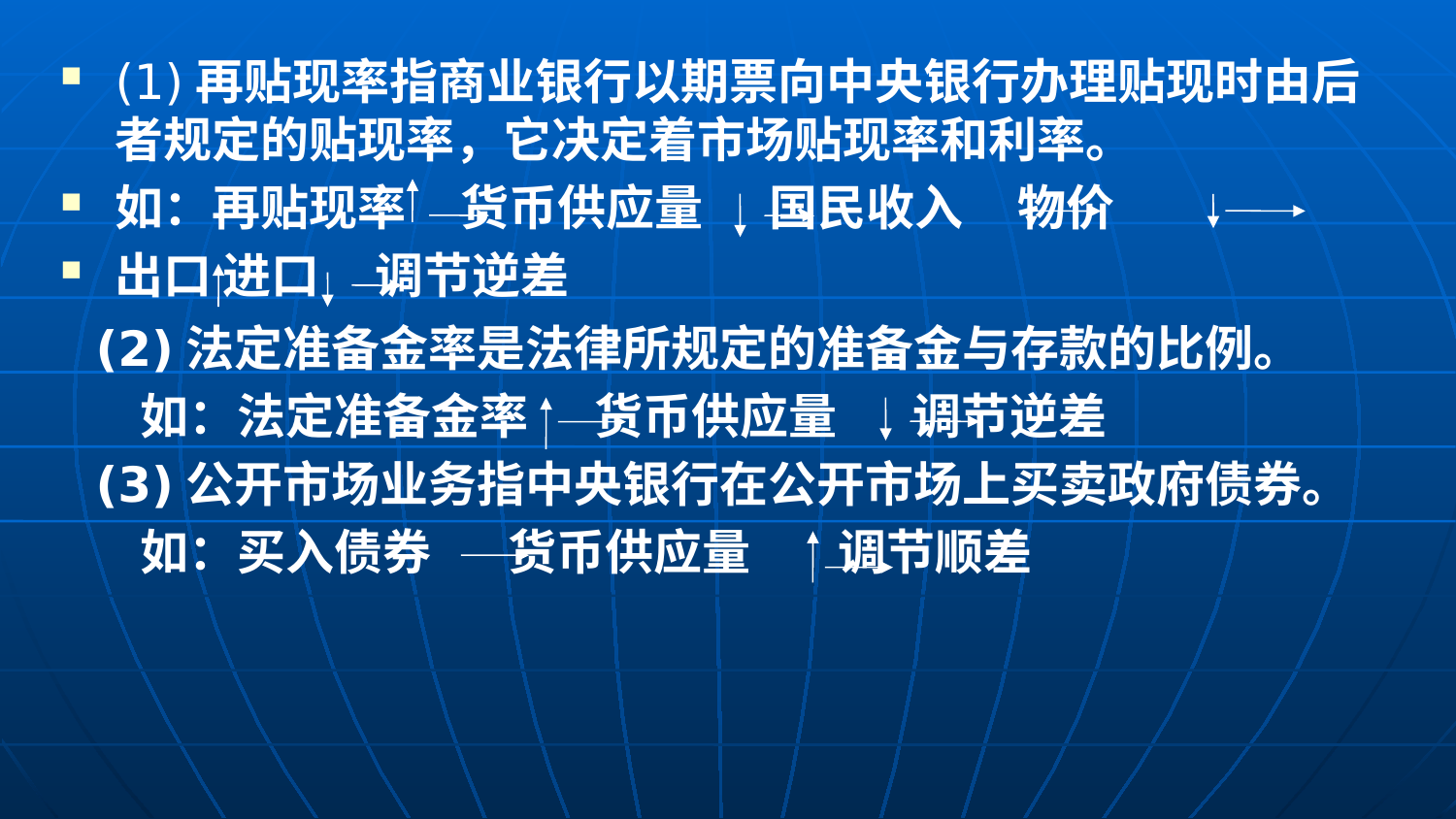

(1)再贴现率指商业银行以期票向中央银行办理贴现时由后者规定的贴现率，它决定着市场贴现率和利率。
如：再贴现率     货币供应量      国民收入     物价
出口 进口     调节逆差

(2)法定准备金率是法律所规定的准备金与存款的比例。
   如：法定准备金率      货币供应量       调节逆差
(3)公开市场业务指中央银行在公开市场上买卖政府债券。
   如：买入债券       货币供应量        调节顺差